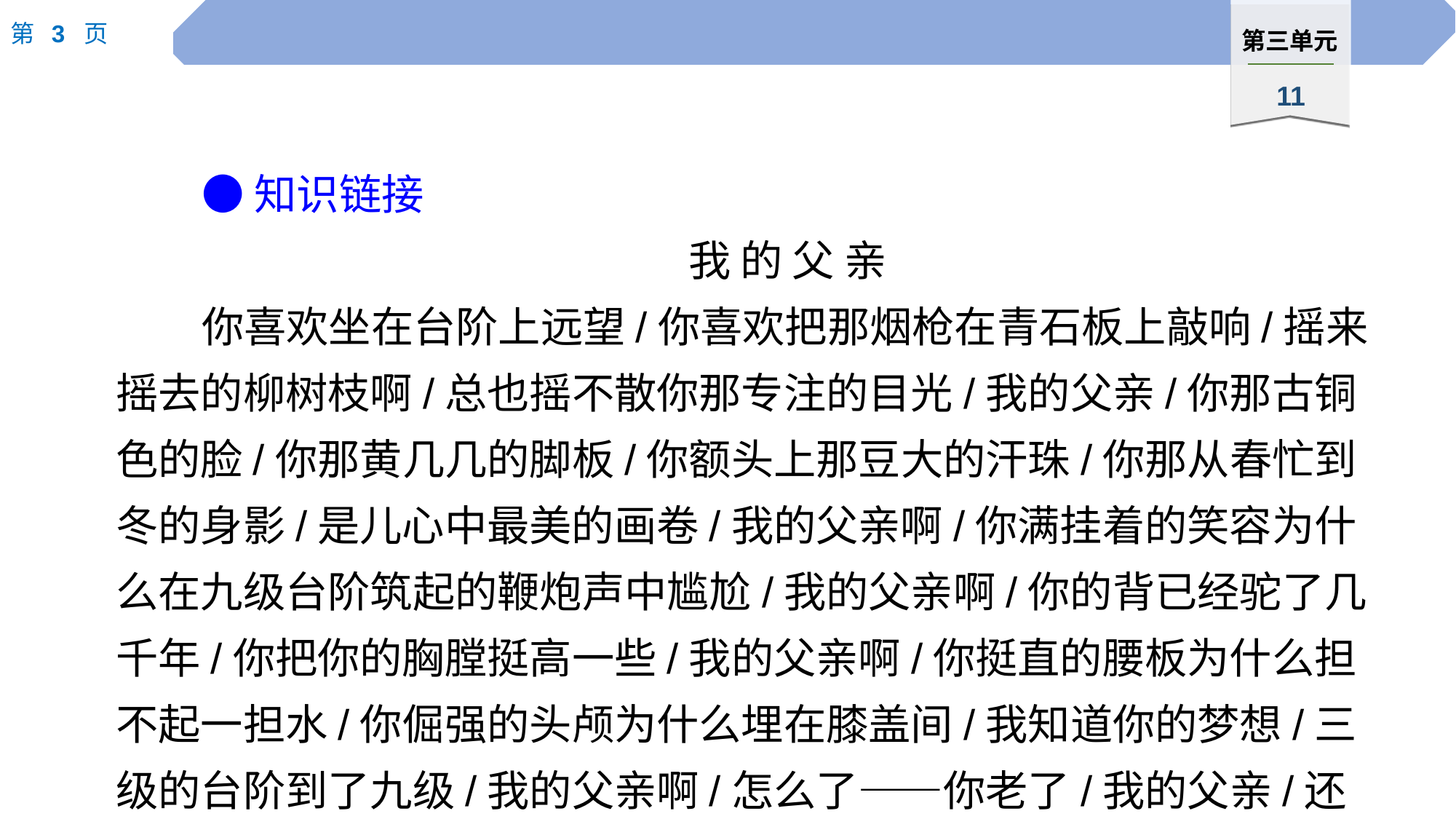

●知识链接
我 的 父 亲
你喜欢坐在台阶上远望/你喜欢把那烟枪在青石板上敲响/摇来摇去的柳树枝啊/总也摇不散你那专注的目光/我的父亲/你那古铜色的脸/你那黄几几的脚板/你额头上那豆大的汗珠/你那从春忙到冬的身影/是儿心中最美的画卷/我的父亲啊/你满挂着的笑容为什么在九级台阶筑起的鞭炮声中尴尬/我的父亲啊/你的背已经驼了几千年/你把你的胸膛挺高一些/我的父亲啊/你挺直的腰板为什么担不起一担水/你倔强的头颅为什么埋在膝盖间/我知道你的梦想/三级的台阶到了九级/我的父亲啊/怎么了——你老了/我的父亲/还有我呢